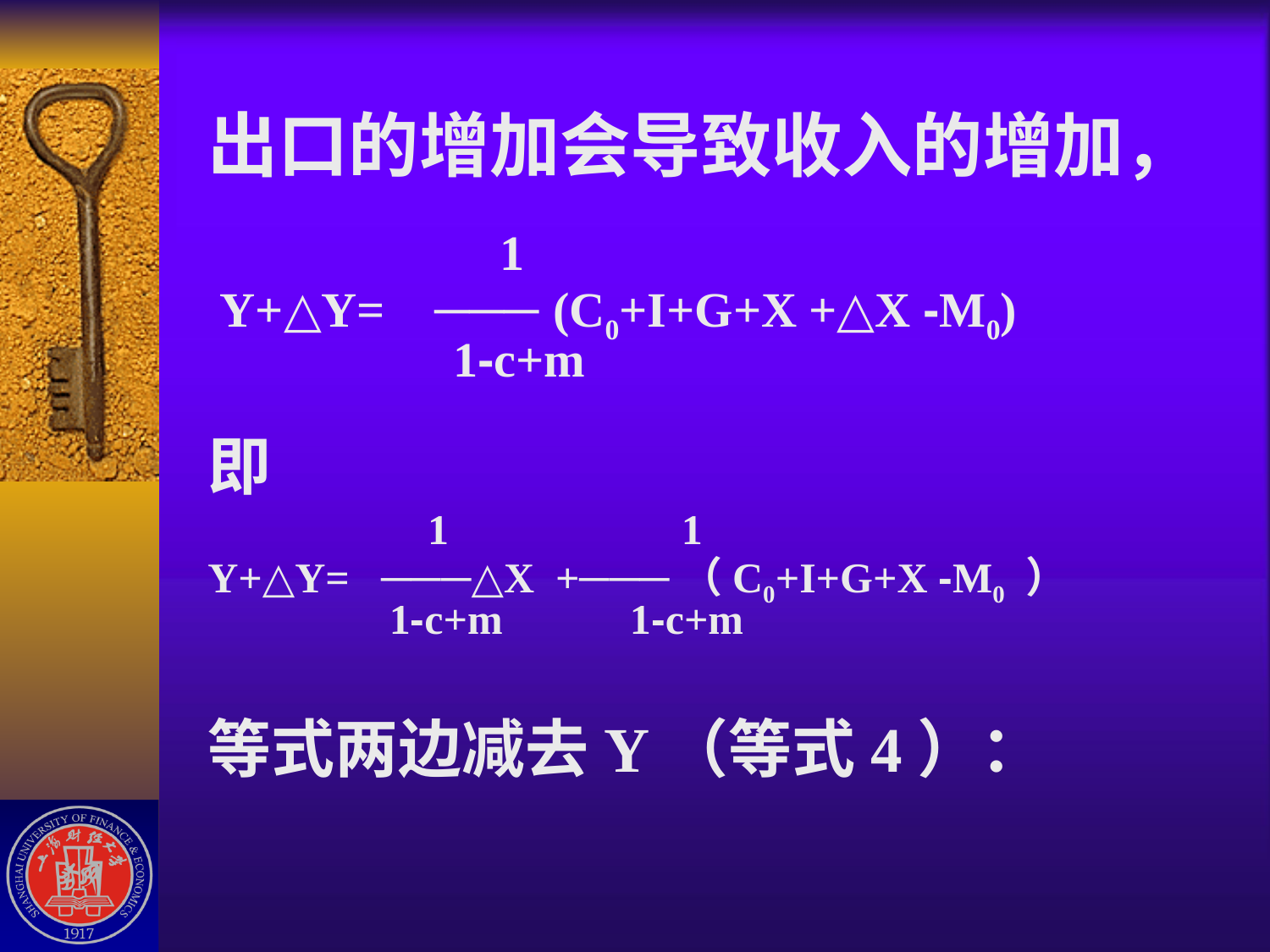

# 出口的增加会导致收入的增加， 1 Y+△Y=    ─── (C0+I+G+X +△X -M0) 1-c+m 即 1                      1 Y+△Y=   ───△X  +───（C0+I+G+X -M0 ） 1-c+m            1-c+m 等式两边减去Y（等式4）：